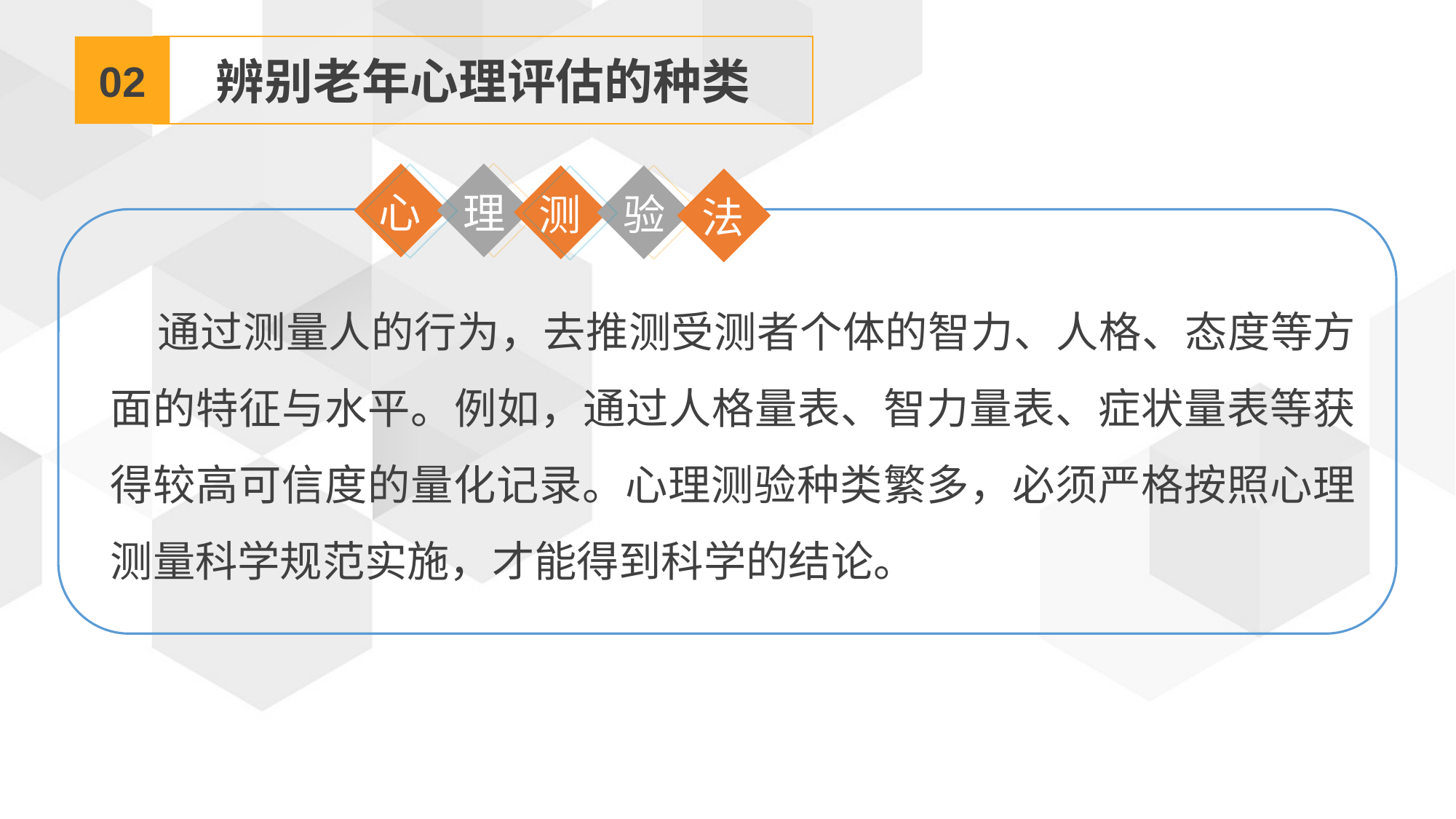

02
辨别老年心理评估的种类

心

理

测

验

法

通过测量人的行为，去推测受测者个体的智力、人格、态度等方面的特征与水平。例如，通过人格量表、智力量表、症状量表等获得较高可信度的量化记录。心理测验种类繁多，必须严格按照心理测量科学规范实施，才能得到科学的结论。